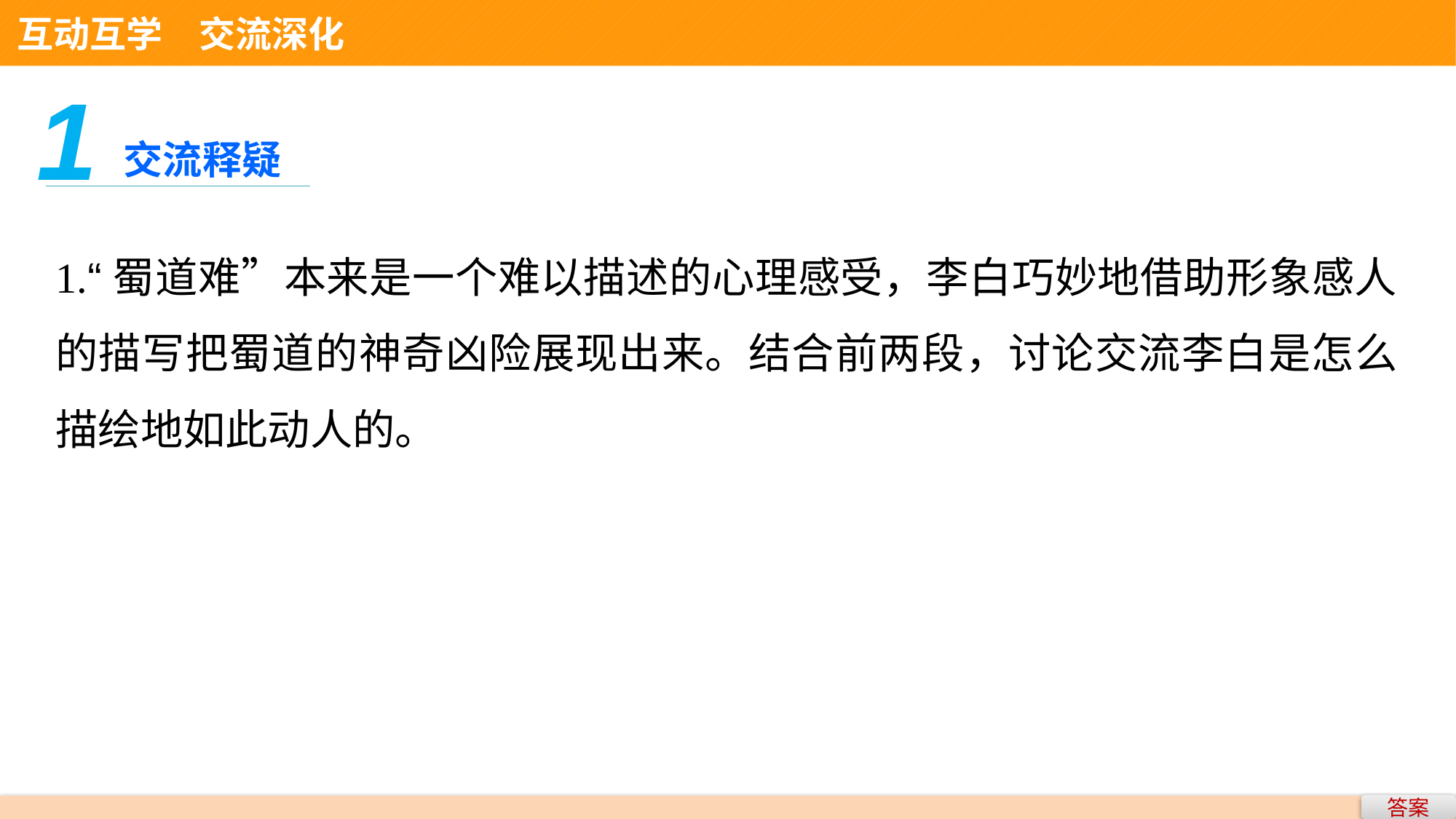

互动互学　交流深化
1
交流释疑
1.“蜀道难”本来是一个难以描述的心理感受，李白巧妙地借助形象感人的描写把蜀道的神奇凶险展现出来。结合前两段，讨论交流李白是怎么描绘地如此动人的。
答案